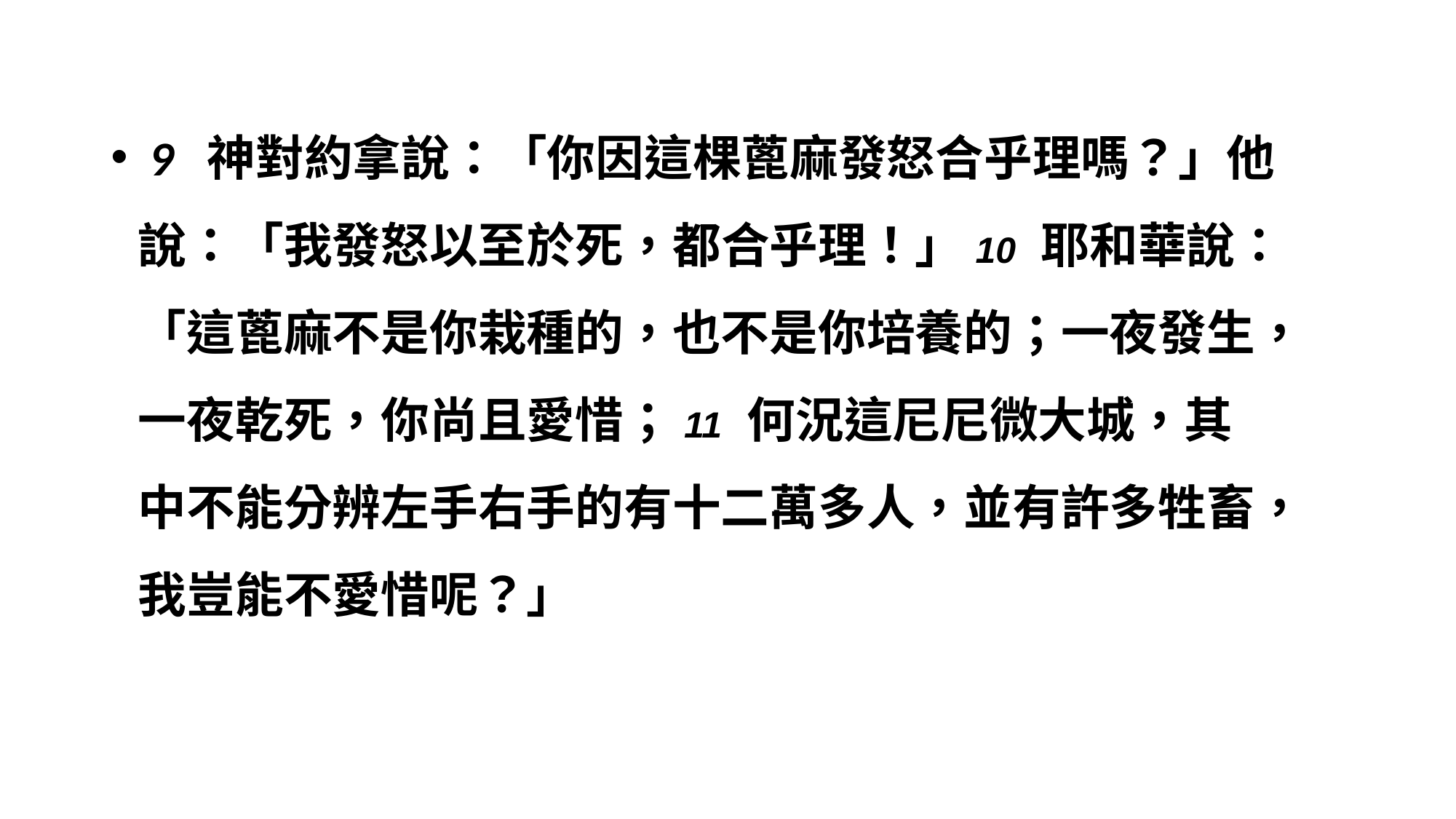

9  神對約拿說：「你因這棵蓖麻發怒合乎理嗎？」他說：「我發怒以至於死，都合乎理！」10 耶和華說：「這蓖麻不是你栽種的，也不是你培養的；一夜發生，一夜乾死，你尚且愛惜；11 何況這尼尼微大城，其中不能分辨左手右手的有十二萬多人，並有許多牲畜，我豈能不愛惜呢？」